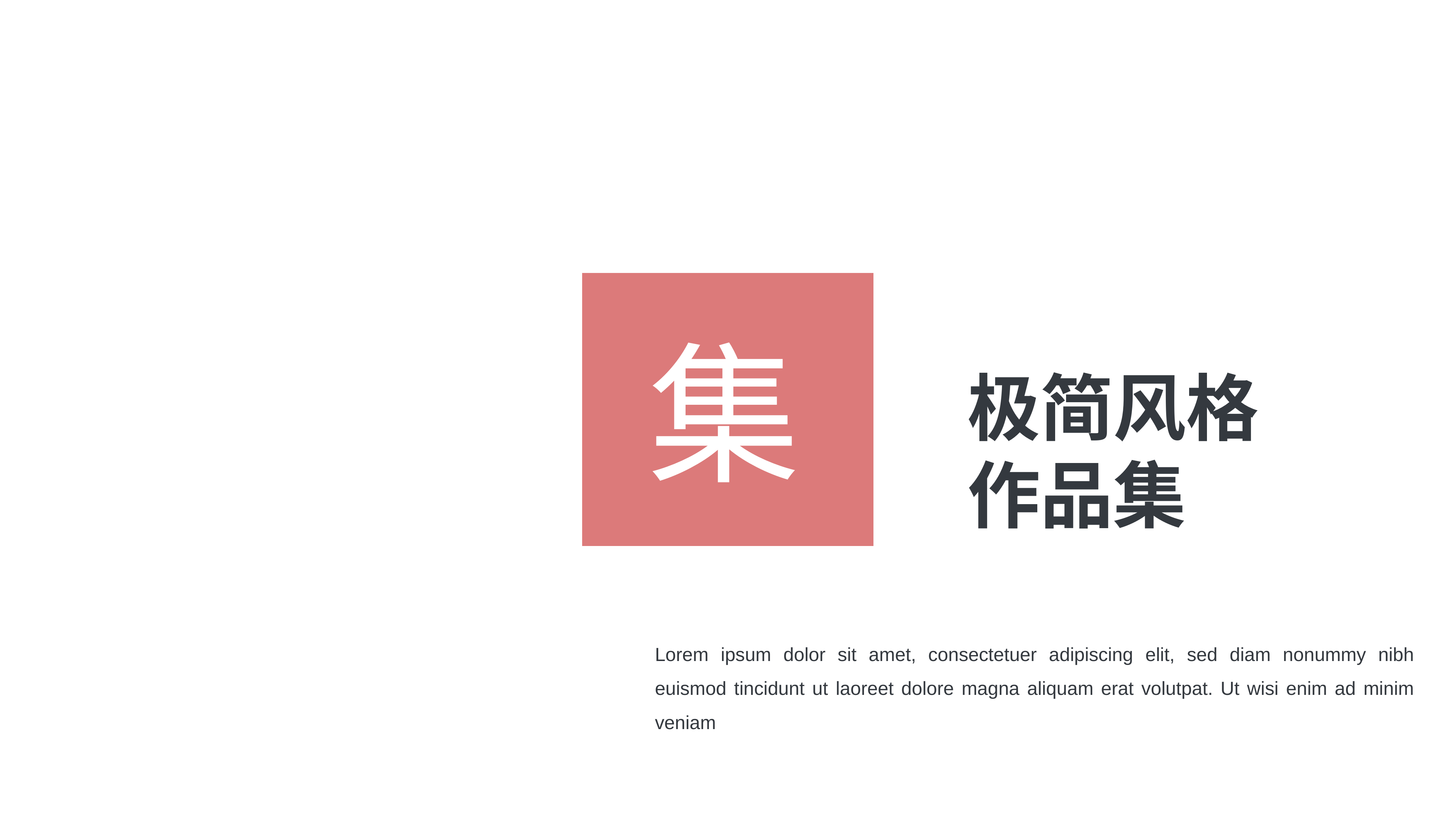

集
极简风格
作品集

Lorem ipsum dolor sit amet, consectetuer adipiscing elit, sed diam nonummy nibh euismod tincidunt ut laoreet dolore magna aliquam erat volutpat. Ut wisi enim ad minim veniam